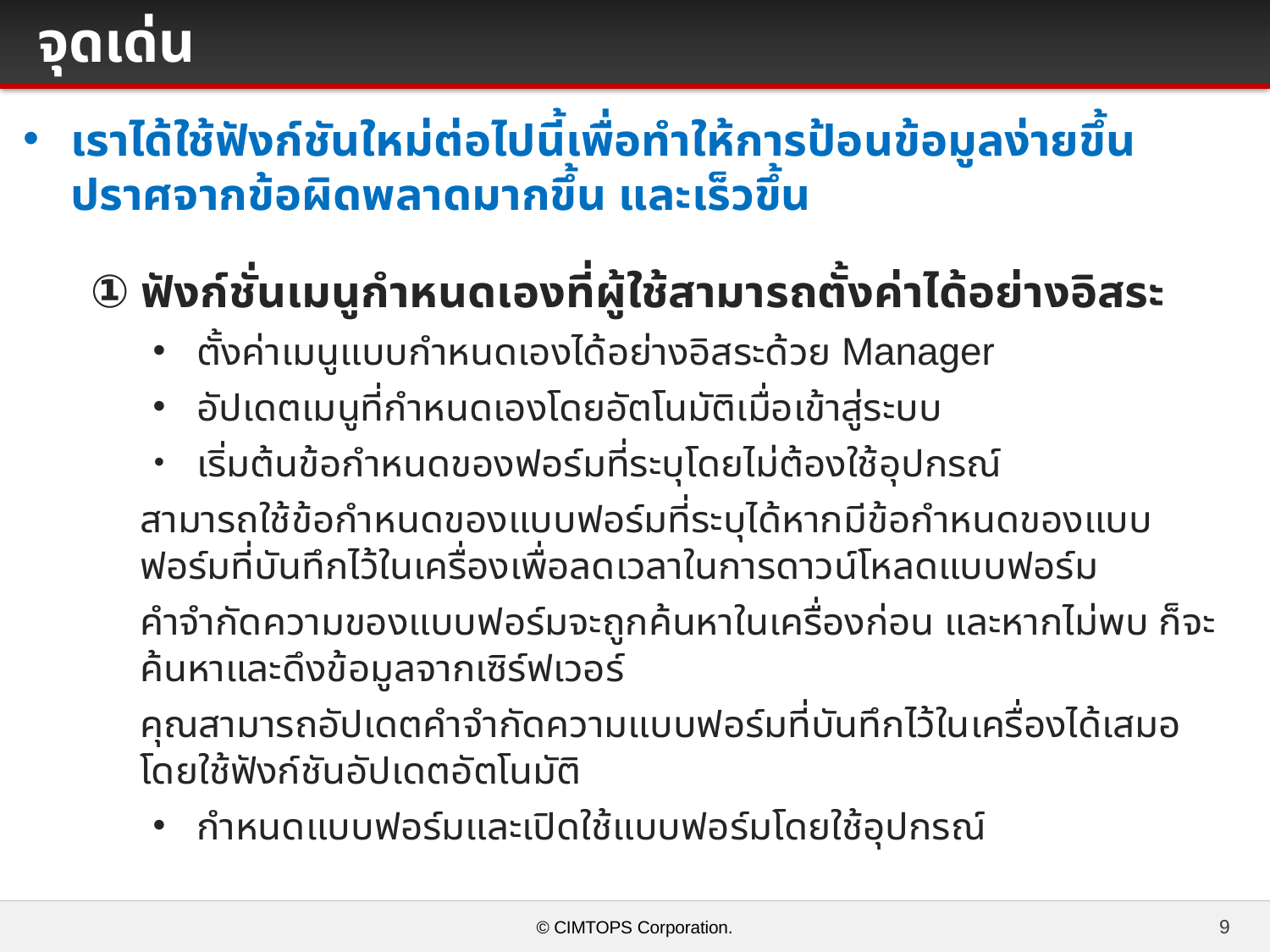

# จุดเด่น
เราได้ใช้ฟังก์ชันใหม่ต่อไปนี้เพื่อทำให้การป้อนข้อมูลง่ายขึ้น ปราศจากข้อผิดพลาดมากขึ้น และเร็วขึ้น

① ฟังก์ชั่นเมนูกำหนดเองที่ผู้ใช้สามารถตั้งค่าได้อย่างอิสระ
・ ตั้งค่าเมนูแบบกำหนดเองได้อย่างอิสระด้วย Manager
・ อัปเดตเมนูที่กำหนดเองโดยอัตโนมัติเมื่อเข้าสู่ระบบ
・ เริ่มต้นข้อกำหนดของฟอร์มที่ระบุโดยไม่ต้องใช้อุปกรณ์
สามารถใช้ข้อกำหนดของแบบฟอร์มที่ระบุได้หากมีข้อกำหนดของแบบฟอร์มที่บันทึกไว้ในเครื่องเพื่อลดเวลาในการดาวน์โหลดแบบฟอร์ม
คำจำกัดความของแบบฟอร์มจะถูกค้นหาในเครื่องก่อน และหากไม่พบ ก็จะค้นหาและดึงข้อมูลจากเซิร์ฟเวอร์
คุณสามารถอัปเดตคำจำกัดความแบบฟอร์มที่บันทึกไว้ในเครื่องได้เสมอโดยใช้ฟังก์ชันอัปเดตอัตโนมัติ
・ กำหนดแบบฟอร์มและเปิดใช้แบบฟอร์มโดยใช้อุปกรณ์
9
© CIMTOPS Corporation.